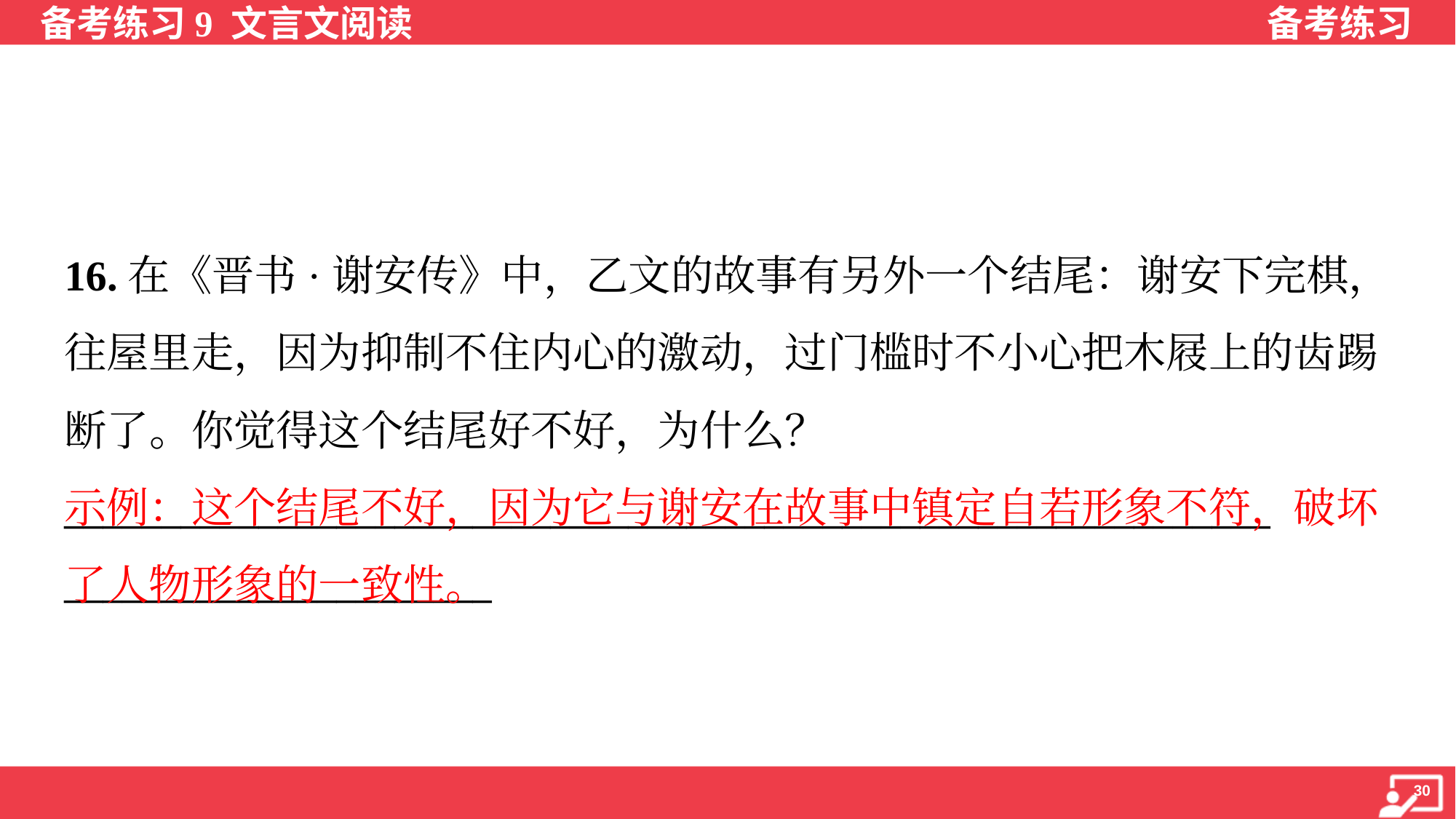

16.在《晋书·谢安传》中，乙文的故事有另外一个结尾：谢安下完棋，
往屋里走，因为抑制不住内心的激动，过门槛时不小心把木屐上的齿踢
断了。你觉得这个结尾好不好，为什么？
______________________________________________________________
______________________
示例：这个结尾不好，因为它与谢安在故事中镇定自若形象不符，破坏
了人物形象的一致性。